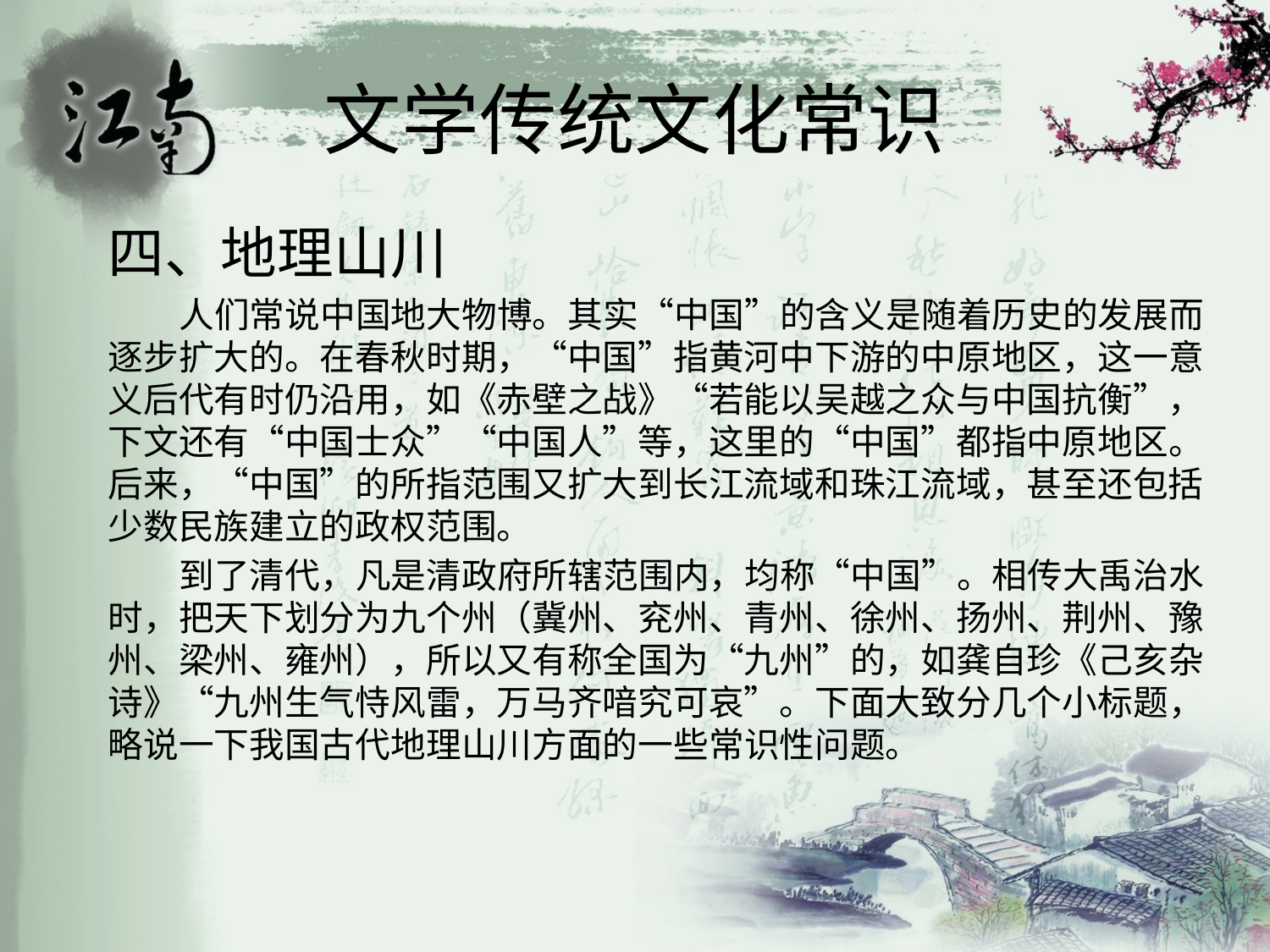

# 文学传统文化常识
四、地理山川
        人们常说中国地大物博。其实“中国”的含义是随着历史的发展而逐步扩大的。在春秋时期，“中国”指黄河中下游的中原地区，这一意义后代有时仍沿用，如《赤壁之战》“若能以吴越之众与中国抗衡”，下文还有“中国士众”“中国人”等，这里的“中国”都指中原地区。后来，“中国”的所指范围又扩大到长江流域和珠江流域，甚至还包括少数民族建立的政权范围。
        到了清代，凡是清政府所辖范围内，均称“中国”。相传大禹治水时，把天下划分为九个州（冀州、兖州、青州、徐州、扬州、荆州、豫州、梁州、雍州），所以又有称全国为“九州”的，如龚自珍《己亥杂诗》“九州生气恃风雷，万马齐喑究可哀”。下面大致分几个小标题，略说一下我国古代地理山川方面的一些常识性问题。